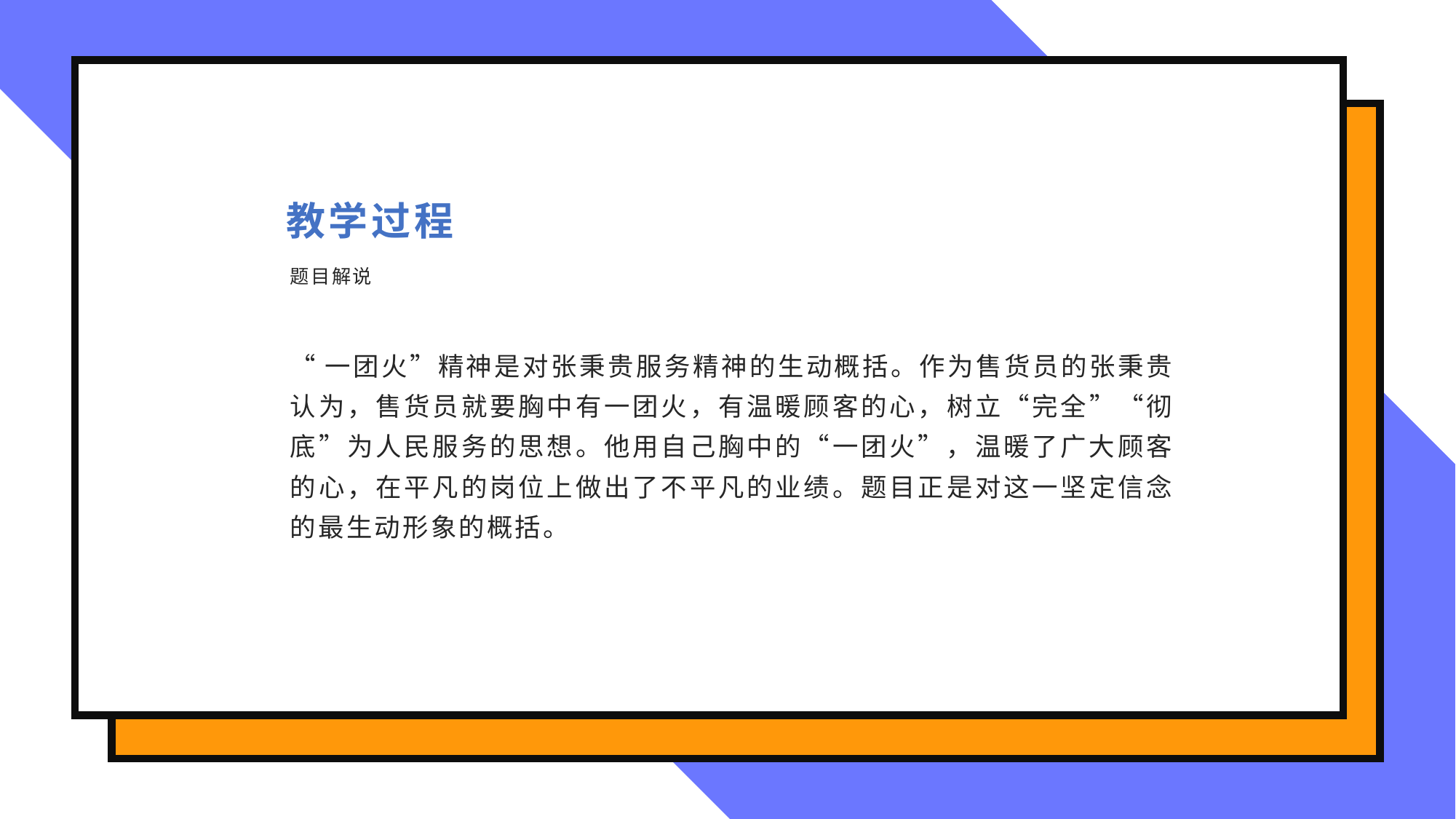

教学过程
题目解说
“一团火”精神是对张秉贵服务精神的生动概括。作为售货员的张秉贵认为，售货员就要胸中有一团火，有温暖顾客的心，树立“完全”“彻底”为人民服务的思想。他用自己胸中的“一团火”，温暖了广大顾客的心，在平凡的岗位上做出了不平凡的业绩。题目正是对这一坚定信念的最生动形象的概括。